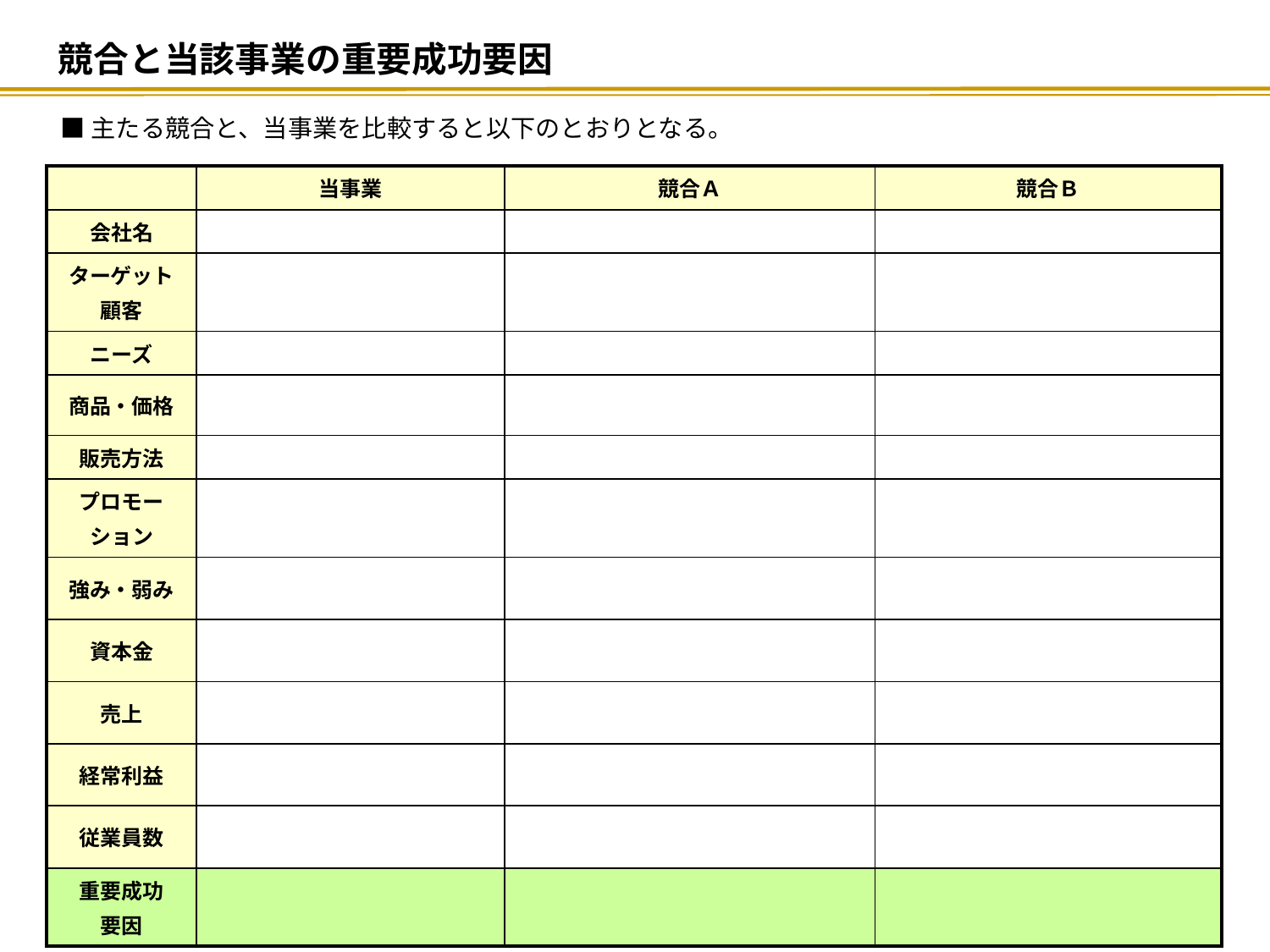

# 競合と当該事業の重要成功要因
■主たる競合と、当事業を比較すると以下のとおりとなる。
|  | 当事業 | 競合Ａ | 競合Ｂ |
| --- | --- | --- | --- |
| 会社名 |  |  |  |
| ターゲット 顧客 |  |  |  |
| ニーズ |  |  |  |
| 商品・価格 |  |  |  |
| 販売方法 |  |  |  |
| プロモー ション |  |  |  |
| 強み・弱み |  |  |  |
| 資本金 |  |  |  |
| 売上 |  |  |  |
| 経常利益 |  |  |  |
| 従業員数 |  |  |  |
| 重要成功 要因 |  |  |  |

-12-